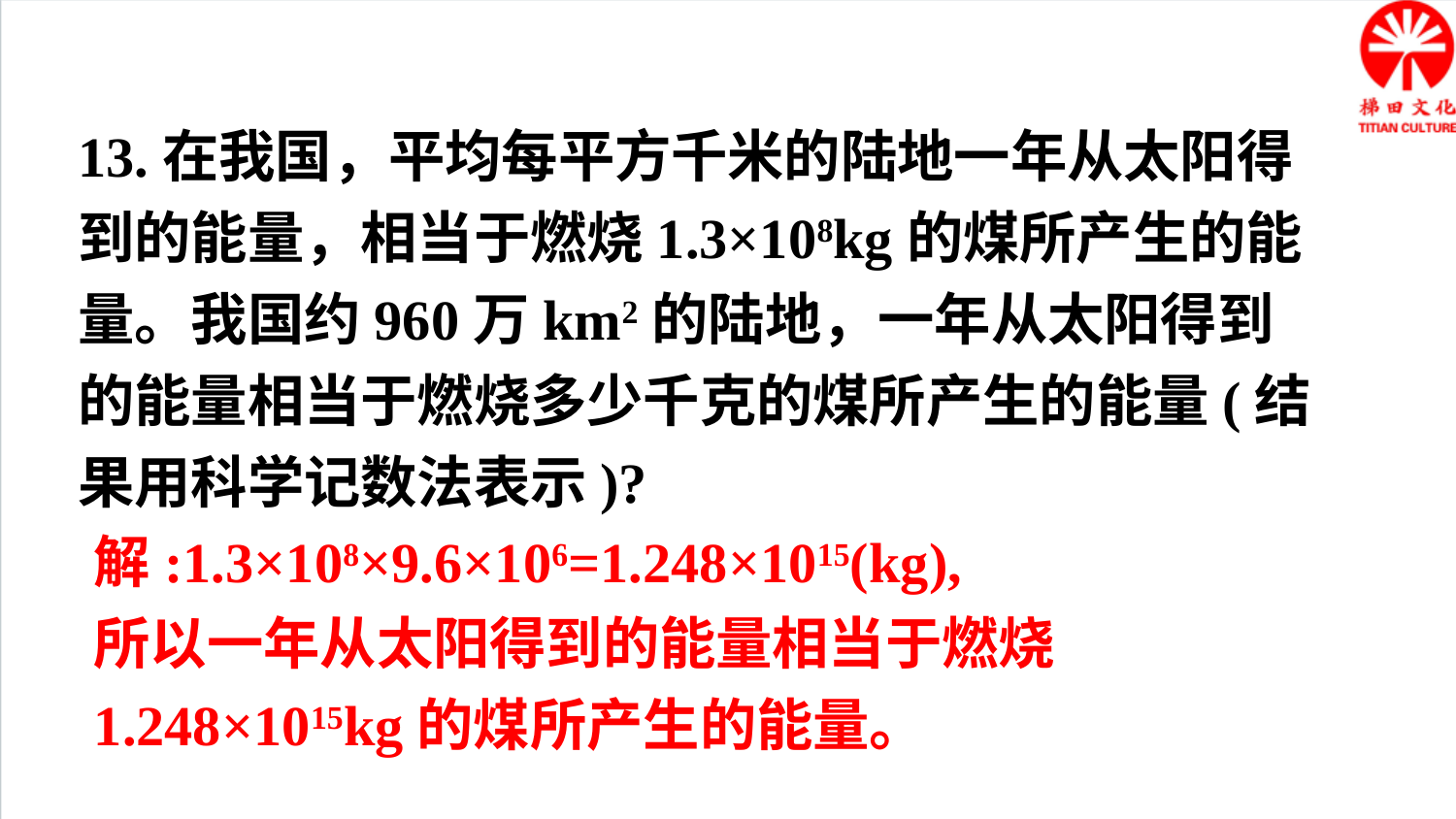

13.在我国，平均每平方千米的陆地一年从太阳得到的能量，相当于燃烧1.3×108kg的煤所产生的能量。我国约960万km2的陆地，一年从太阳得到的能量相当于燃烧多少千克的煤所产生的能量(结果用科学记数法表示)?
解:1.3×108×9.6×106=1.248×1015(kg),
所以一年从太阳得到的能量相当于燃烧1.248×1015kg的煤所产生的能量。